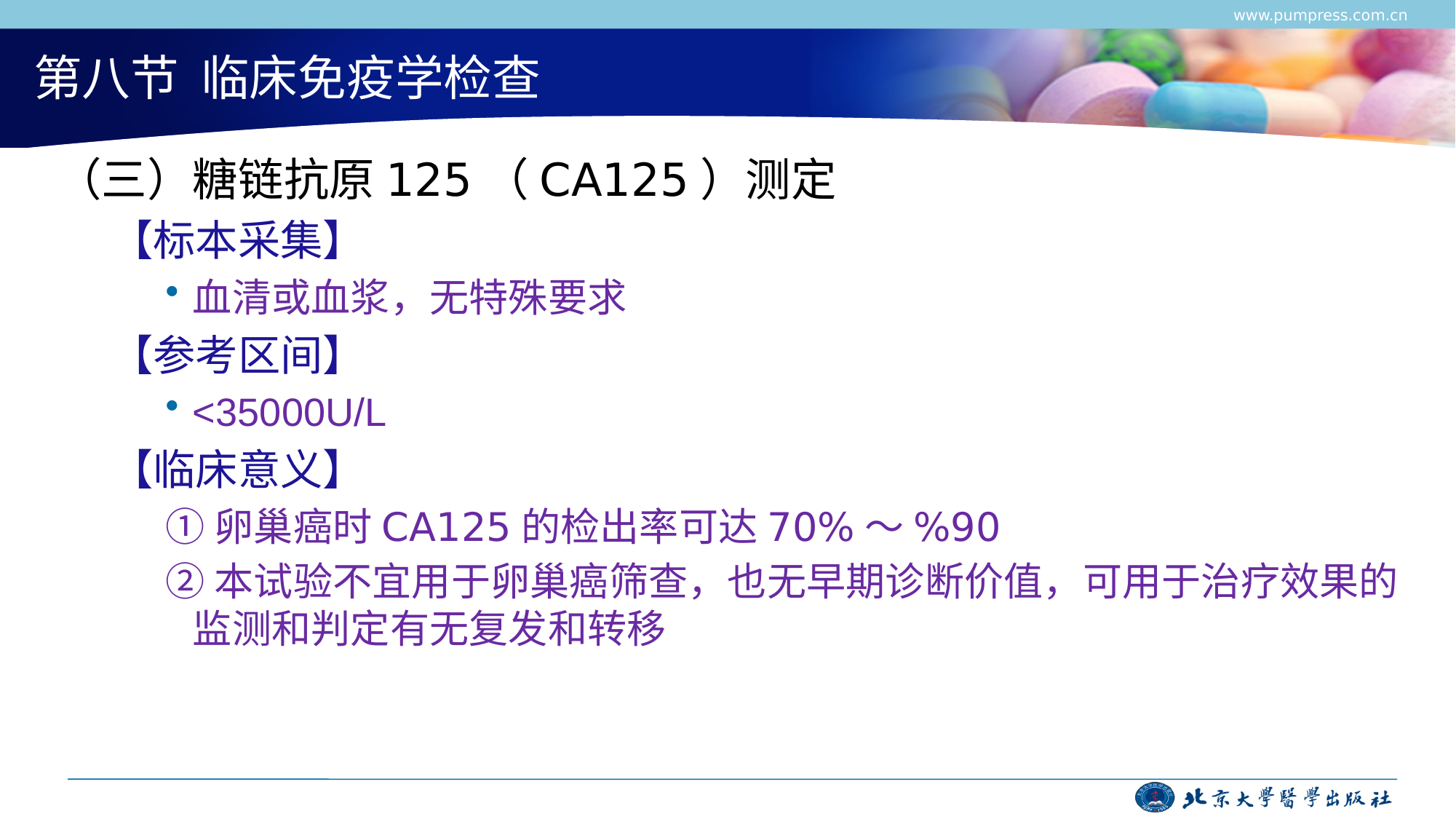

www.pumpress.com.cn
# 第八节  临床免疫学检查
（三）糖链抗原125（CA125）测定
【标本采集】
血清或血浆，无特殊要求
【参考区间】
<35000U/L
【临床意义】
①卵巢癌时CA125的检出率可达70%～%90
②本试验不宜用于卵巢癌筛查，也无早期诊断价值，可用于治疗效果的监测和判定有无复发和转移